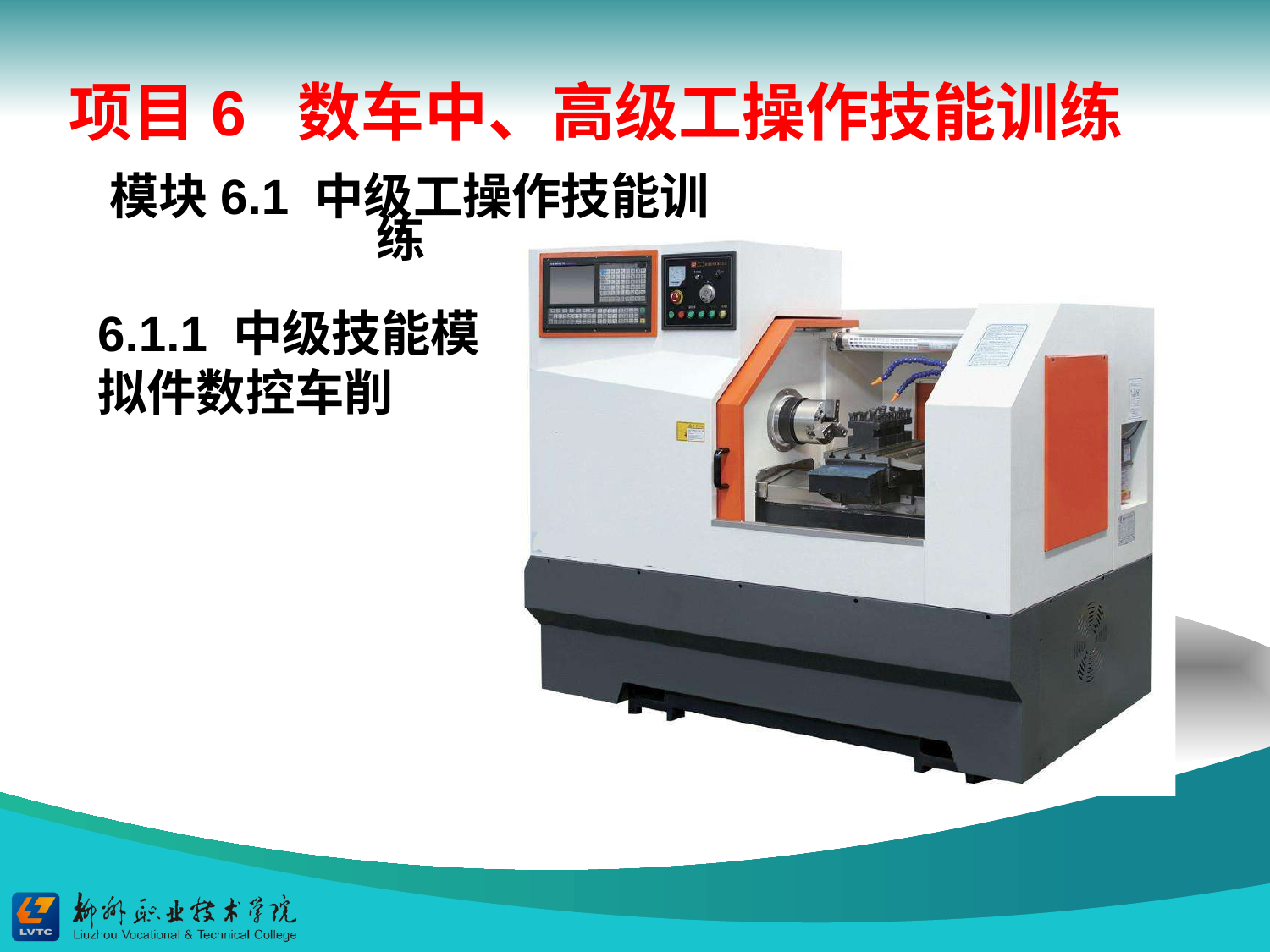

项目6  数车中、高级工操作技能训练
模块6.1 中级工操作技能训练
6.1.1 中级技能模拟件数控车削